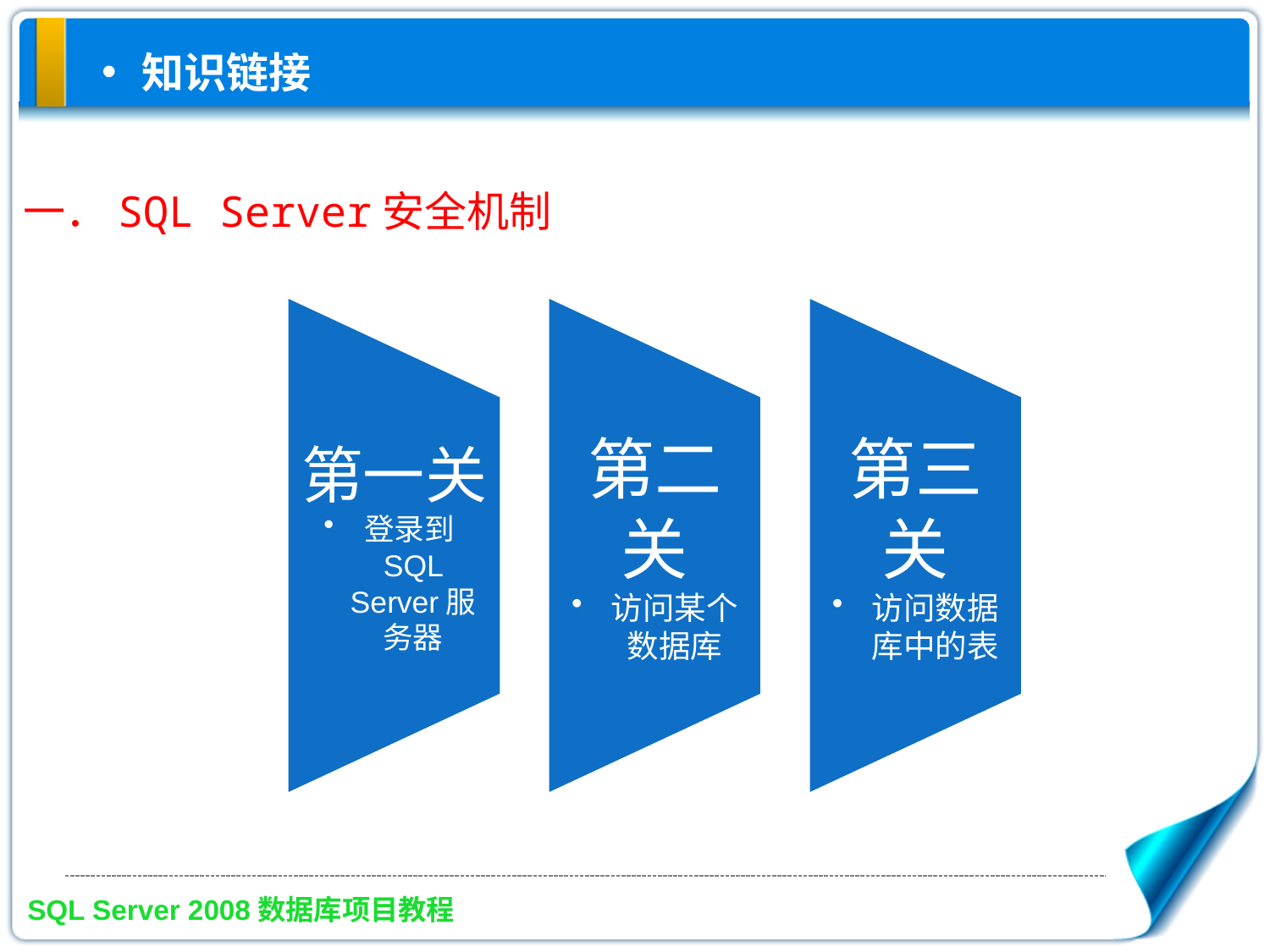

知识链接
一．SQL Server安全机制
第一关
登录到SQL Server服务器
第二关
访问某个数据库
第三关
访问数据库中的表